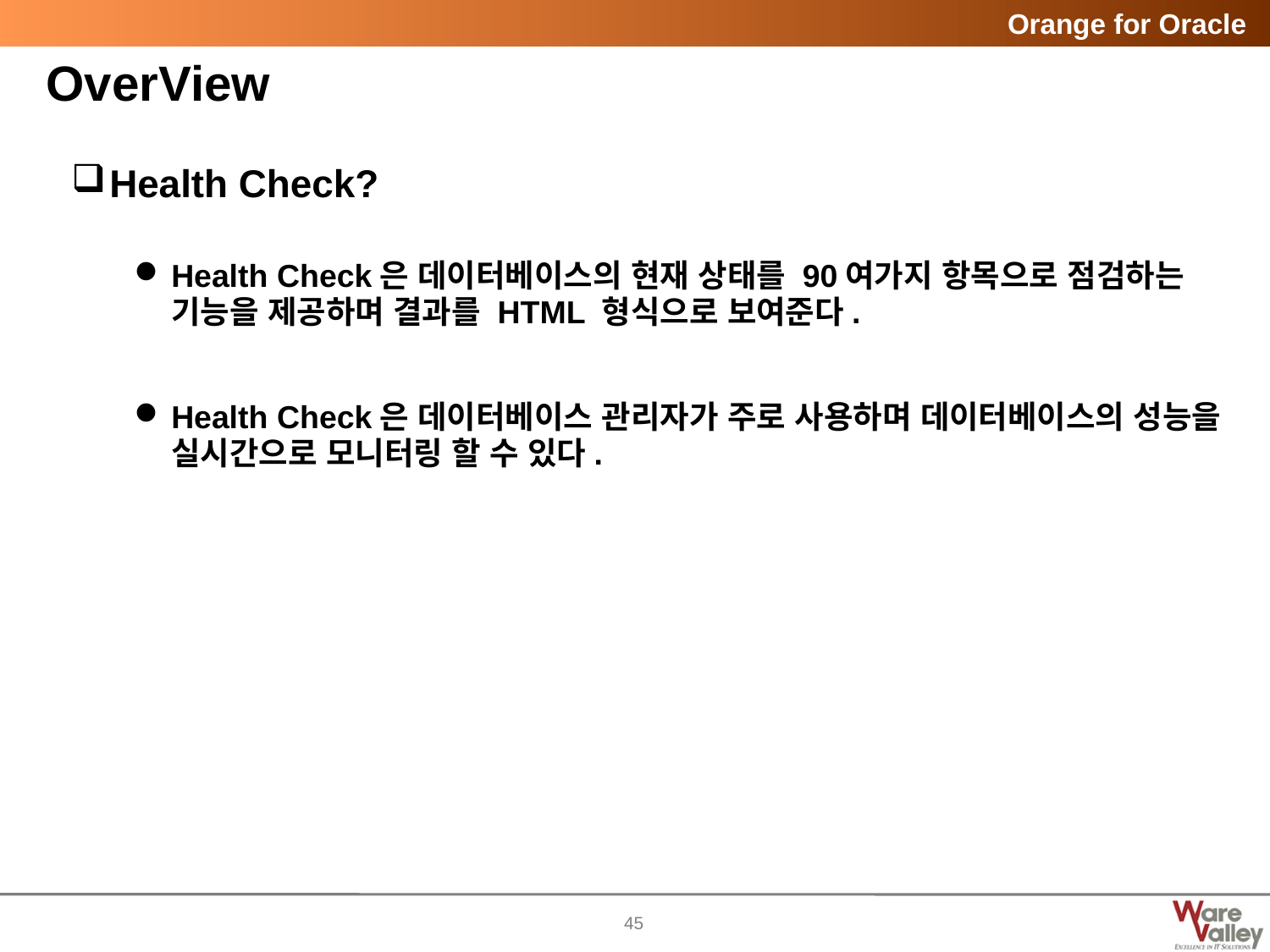

# OverView
Health Check?

Health Check은 데이터베이스의 현재 상태를 90여가지 항목으로 점검하는 기능을 제공하며 결과를 HTML 형식으로 보여준다.

Health Check은 데이터베이스 관리자가 주로 사용하며 데이터베이스의 성능을 실시간으로 모니터링 할 수 있다.